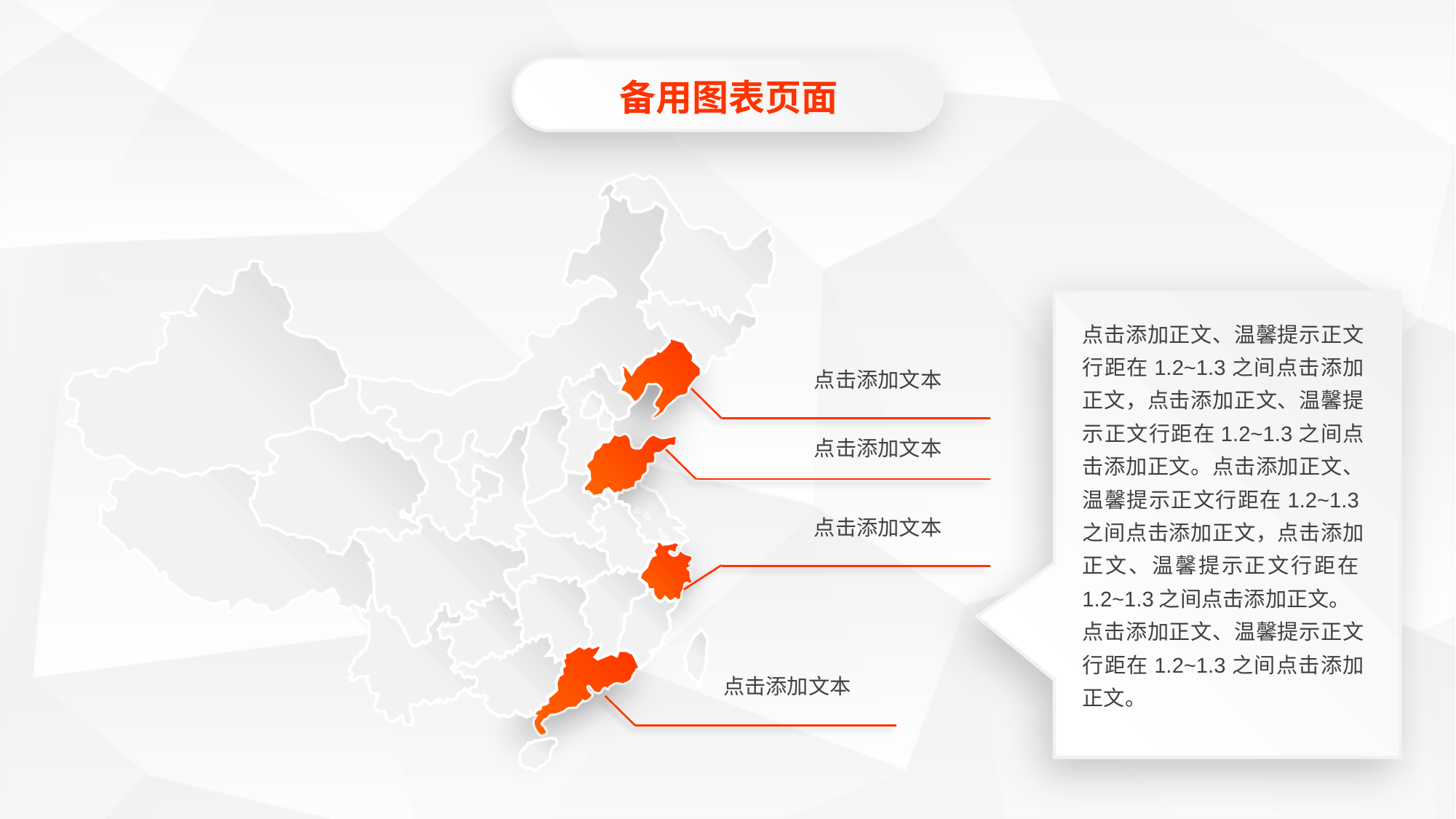

备用图表页面

点击添加正文、温馨提示正文行距在1.2~1.3之间点击添加正文，点击添加正文、温馨提示正文行距在1.2~1.3之间点击添加正文。点击添加正文、温馨提示正文行距在1.2~1.3之间点击添加正文，点击添加正文、温馨提示正文行距在1.2~1.3之间点击添加正文。
点击添加正文、温馨提示正文行距在1.2~1.3之间点击添加正文。
点击添加文本
点击添加文本
点击添加文本
点击添加文本
延时符